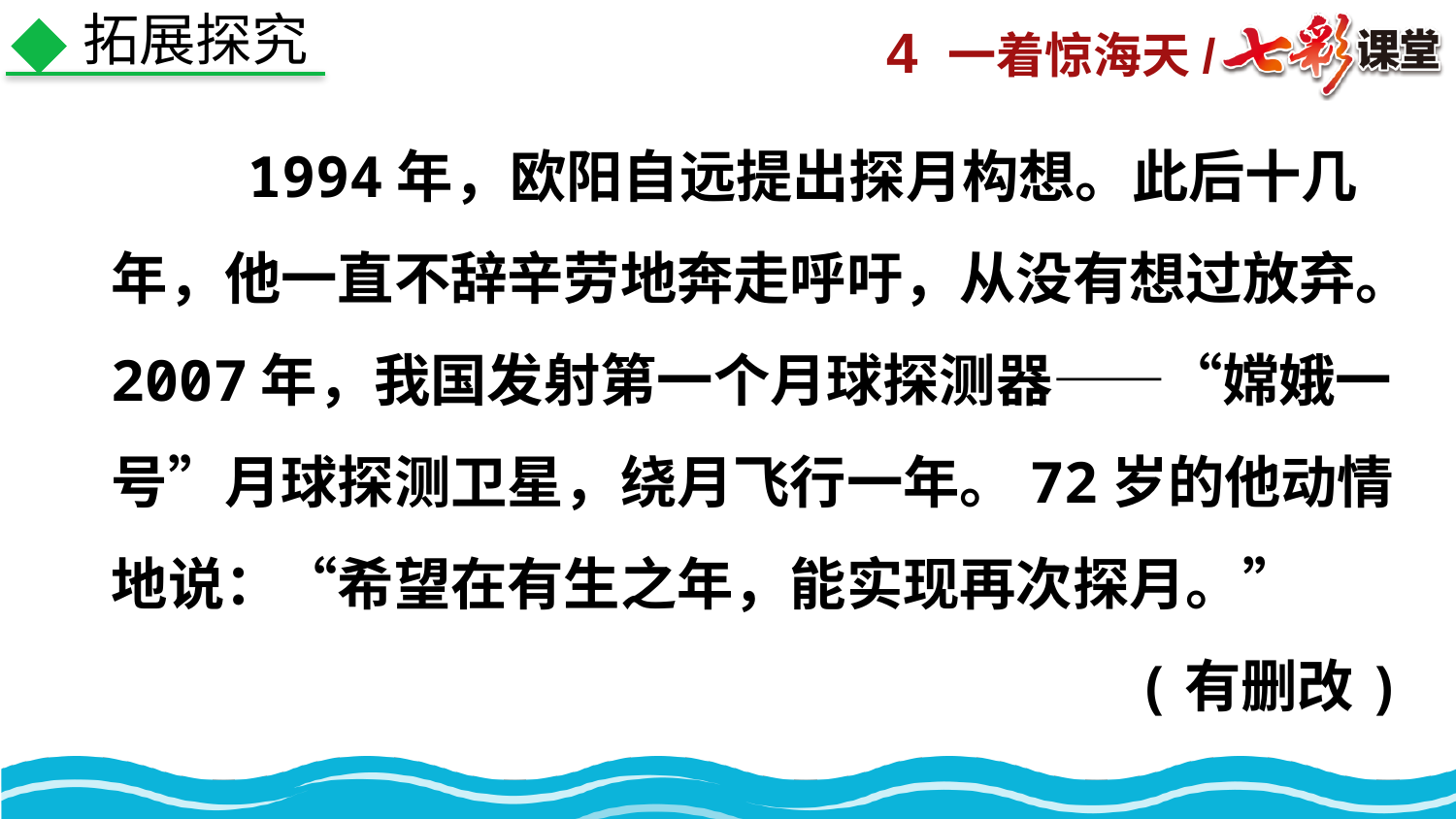

拓展探究

    1994年，欧阳自远提出探月构想。此后十几年，他一直不辞辛劳地奔走呼吁，从没有想过放弃。2007年，我国发射第一个月球探测器——“嫦娥一号”月球探测卫星，绕月飞行一年。72岁的他动情地说：“希望在有生之年，能实现再次探月。”
(有删改)